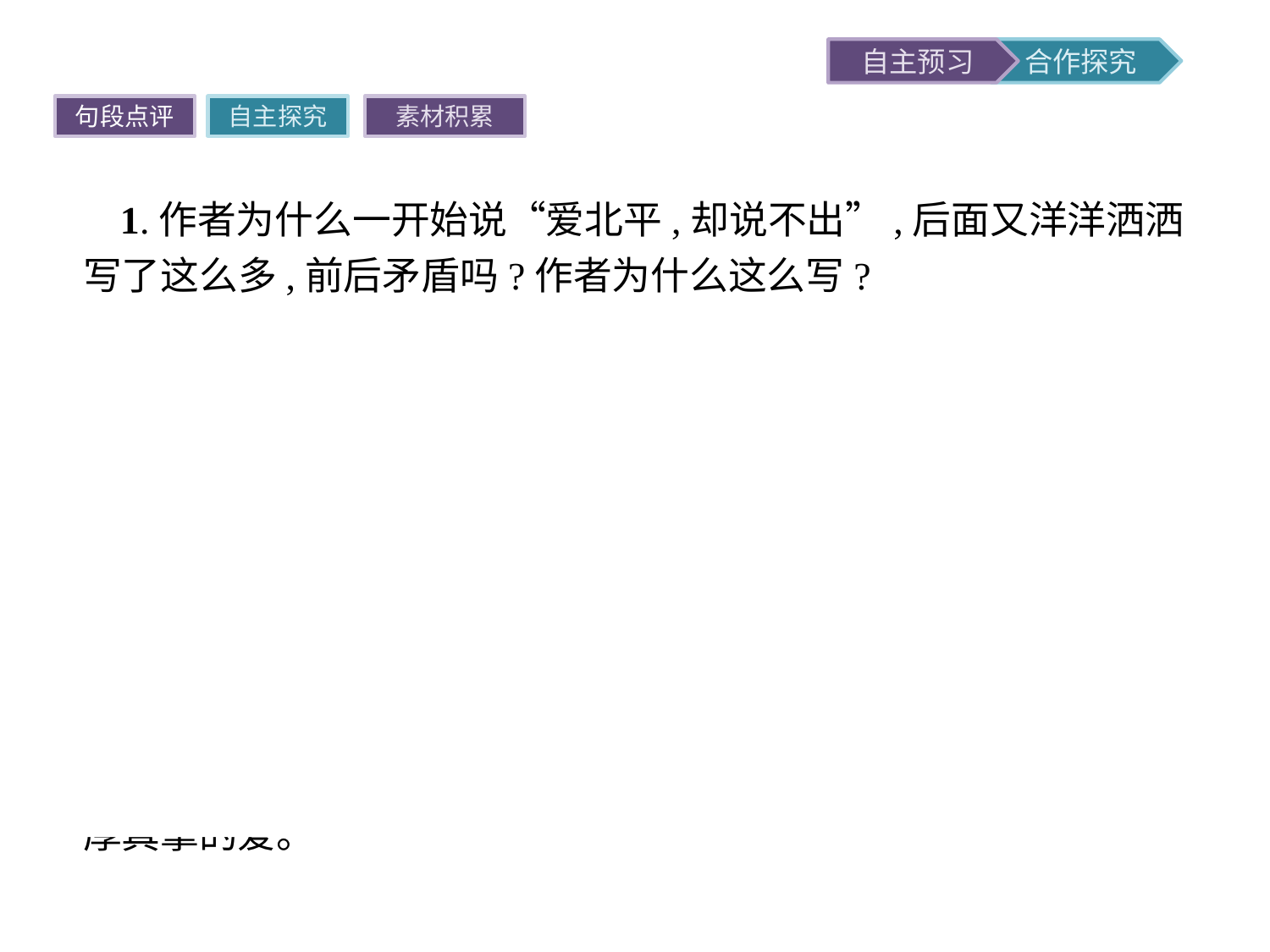

句段点评
自主探究
素材积累
1.作者为什么一开始说“爱北平,却说不出”,后面又洋洋洒洒写了这么多,前后矛盾吗?作者为什么这么写?
提示不矛盾。本文是一篇散文,作者要在短短的篇幅中表现北平,表现出自己对北平的“说不出”的爱,实属不易。“北平的地方那么大,事情那么多”,如果只是简单罗列平铺直叙,就会流于解说式的风光指南;而“捡着我知道的写,而躲开我所不知道的”,又难免挂一漏万。因此,老舍先生决定以看待母亲一样的眼光来写“我的北平”,他抛弃了一切美好华丽的字眼,用极平实的语言,通过与巴黎等城市的比较,来描绘自己心中的北平,表达了自己与北平“我中有你,你中有我”的物我合一的情感,“我的每一思念中有个北平”,达到物我同化的境界,从而传达出对北平浓厚真挚的爱。